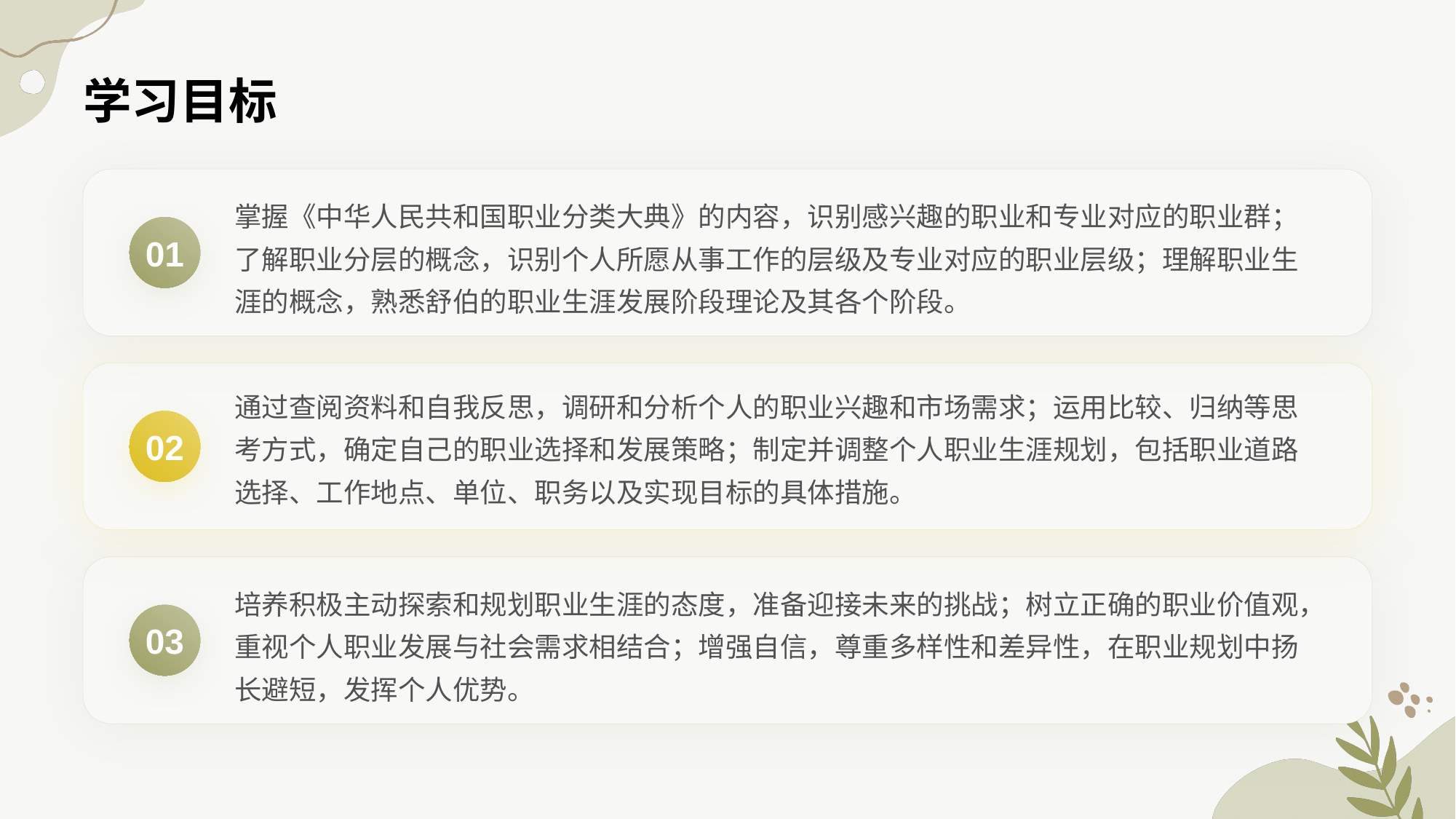

学习目标

掌握《中华人民共和国职业分类大典》的内容，识别感兴趣的职业和专业对应的职业群；了解职业分层的概念，识别个人所愿从事工作的层级及专业对应的职业层级；理解职业生涯的概念，熟悉舒伯的职业生涯发展阶段理论及其各个阶段。
01
通过查阅资料和自我反思，调研和分析个人的职业兴趣和市场需求；运用比较、归纳等思考方式，确定自己的职业选择和发展策略；制定并调整个人职业生涯规划，包括职业道路选择、工作地点、单位、职务以及实现目标的具体措施。

02
培养积极主动探索和规划职业生涯的态度，准备迎接未来的挑战；树立正确的职业价值观，重视个人职业发展与社会需求相结合；增强自信，尊重多样性和差异性，在职业规划中扬长避短，发挥个人优势。

03